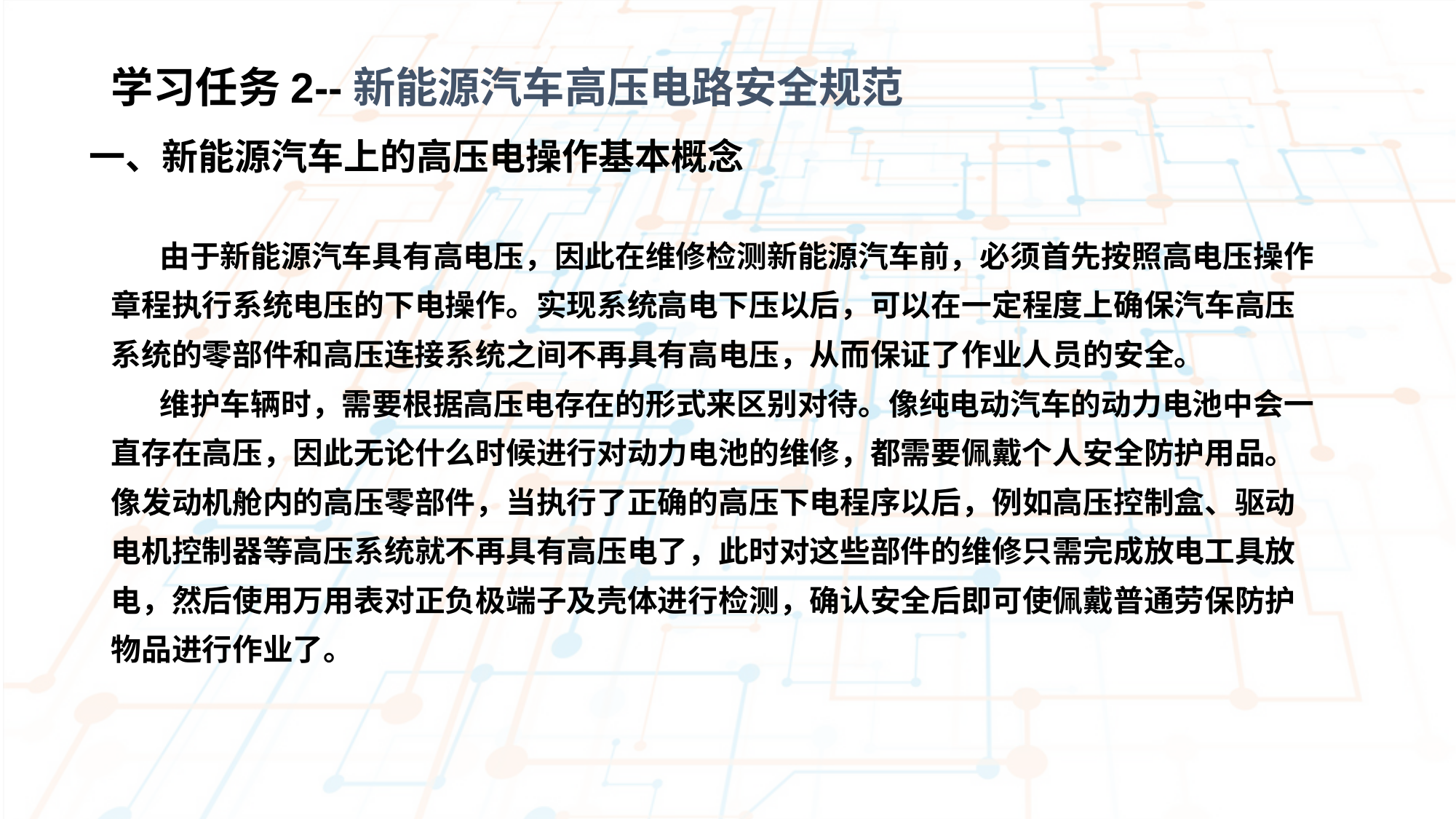

学习任务2--新能源汽车高压电路安全规范
一、新能源汽车上的高压电操作基本概念

      由于新能源汽车具有高电压，因此在维修检测新能源汽车前，必须首先按照高电压操作章程执行系统电压的下电操作。实现系统高电下压以后，可以在一定程度上确保汽车高压系统的零部件和高压连接系统之间不再具有高电压，从而保证了作业人员的安全。
      维护车辆时，需要根据高压电存在的形式来区别对待。像纯电动汽车的动力电池中会一直存在高压，因此无论什么时候进行对动力电池的维修，都需要佩戴个人安全防护用品。像发动机舱内的高压零部件，当执行了正确的高压下电程序以后，例如高压控制盒、驱动电机控制器等高压系统就不再具有高压电了，此时对这些部件的维修只需完成放电工具放电，然后使用万用表对正负极端子及壳体进行检测，确认安全后即可使佩戴普通劳保防护物品进行作业了。